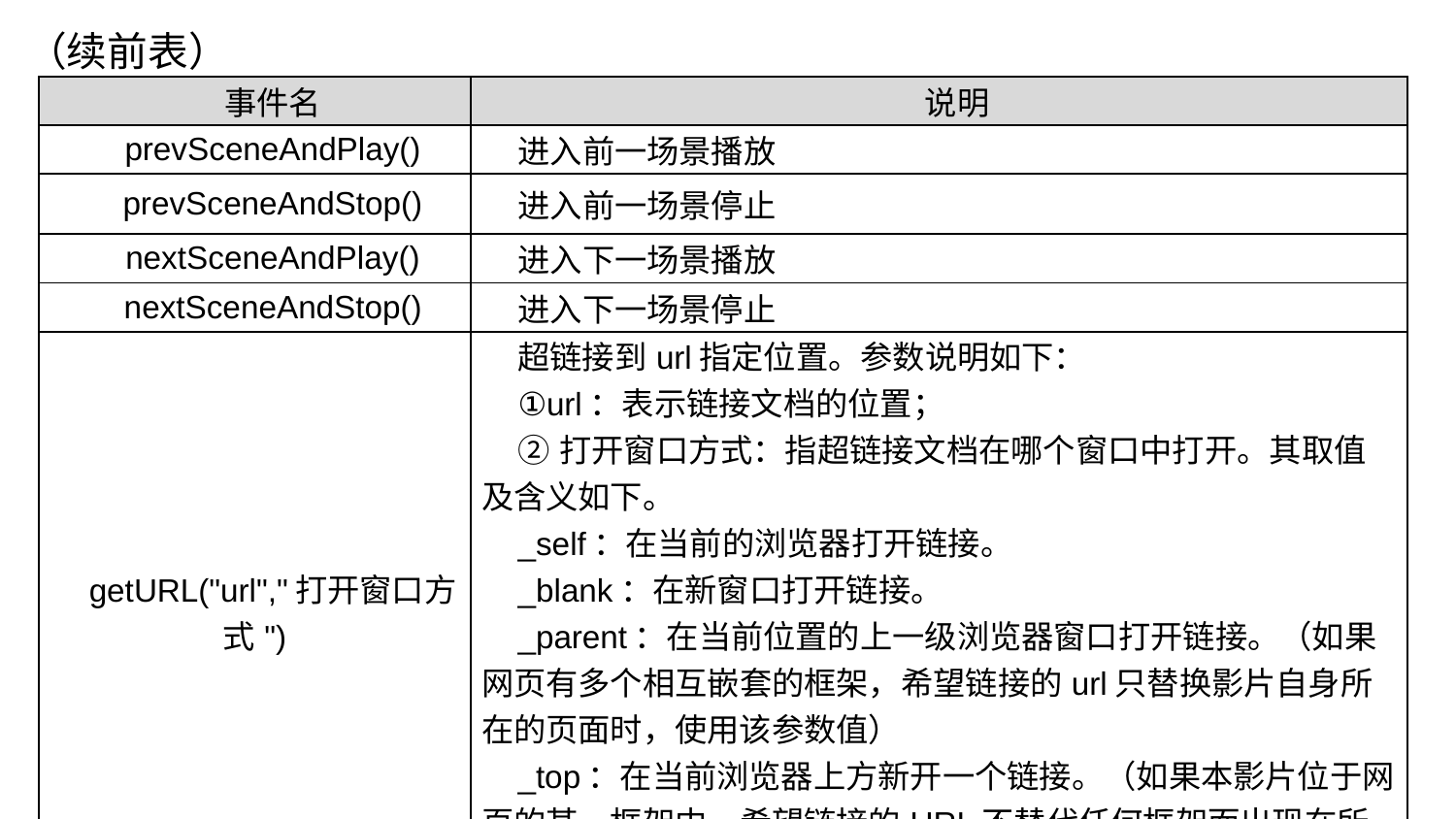

（续前表）
| 事件名 | 说明 |
| --- | --- |
| prevSceneAndPlay() | 进入前一场景播放 |
| prevSceneAndStop() | 进入前一场景停止 |
| nextSceneAndPlay() | 进入下一场景播放 |
| nextSceneAndStop() | 进入下一场景停止 |
| getURL("url","打开窗口方式") | 超链接到url指定位置。参数说明如下： ①url：表示链接文档的位置； ②打开窗口方式：指超链接文档在哪个窗口中打开。其取值及含义如下。 \_self：在当前的浏览器打开链接。 \_blank：在新窗口打开链接。 \_parent：在当前位置的上一级浏览器窗口打开链接。（如果网页有多个相互嵌套的框架，希望链接的url只替换影片自身所在的页面时，使用该参数值）  \_top：在当前浏览器上方新开一个链接。（如果本影片位于网页的某一框架中，希望链接的URL不替代任何框架而出现在所有框架之上时，使用该参数值） |